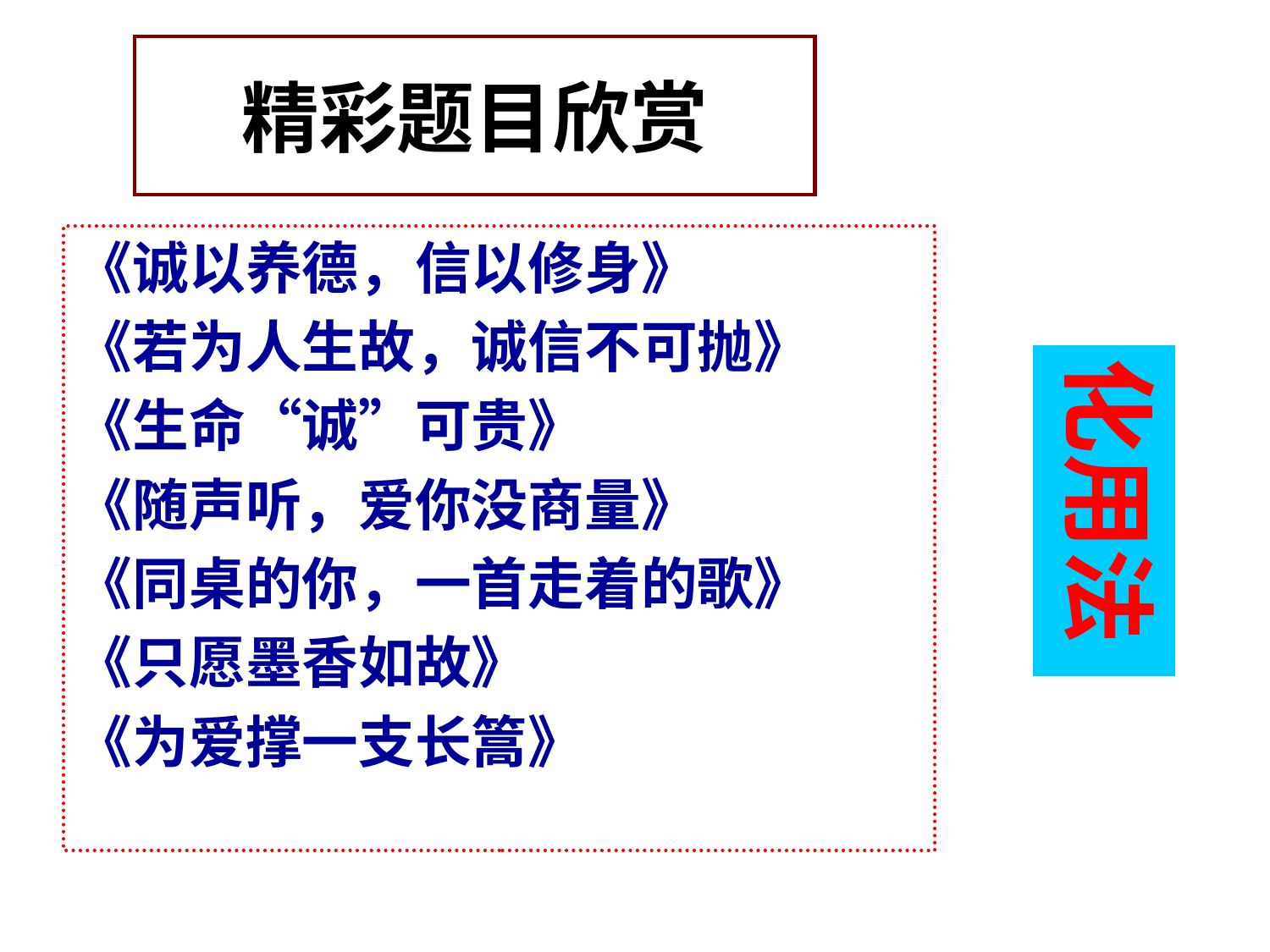

# 精彩题目欣赏
《诚以养德，信以修身》
《若为人生故，诚信不可抛》
《生命“诚”可贵》
《随声听，爱你没商量》
《同桌的你，一首走着的歌》
《只愿墨香如故》
《为爱撑一支长篙》
化用法